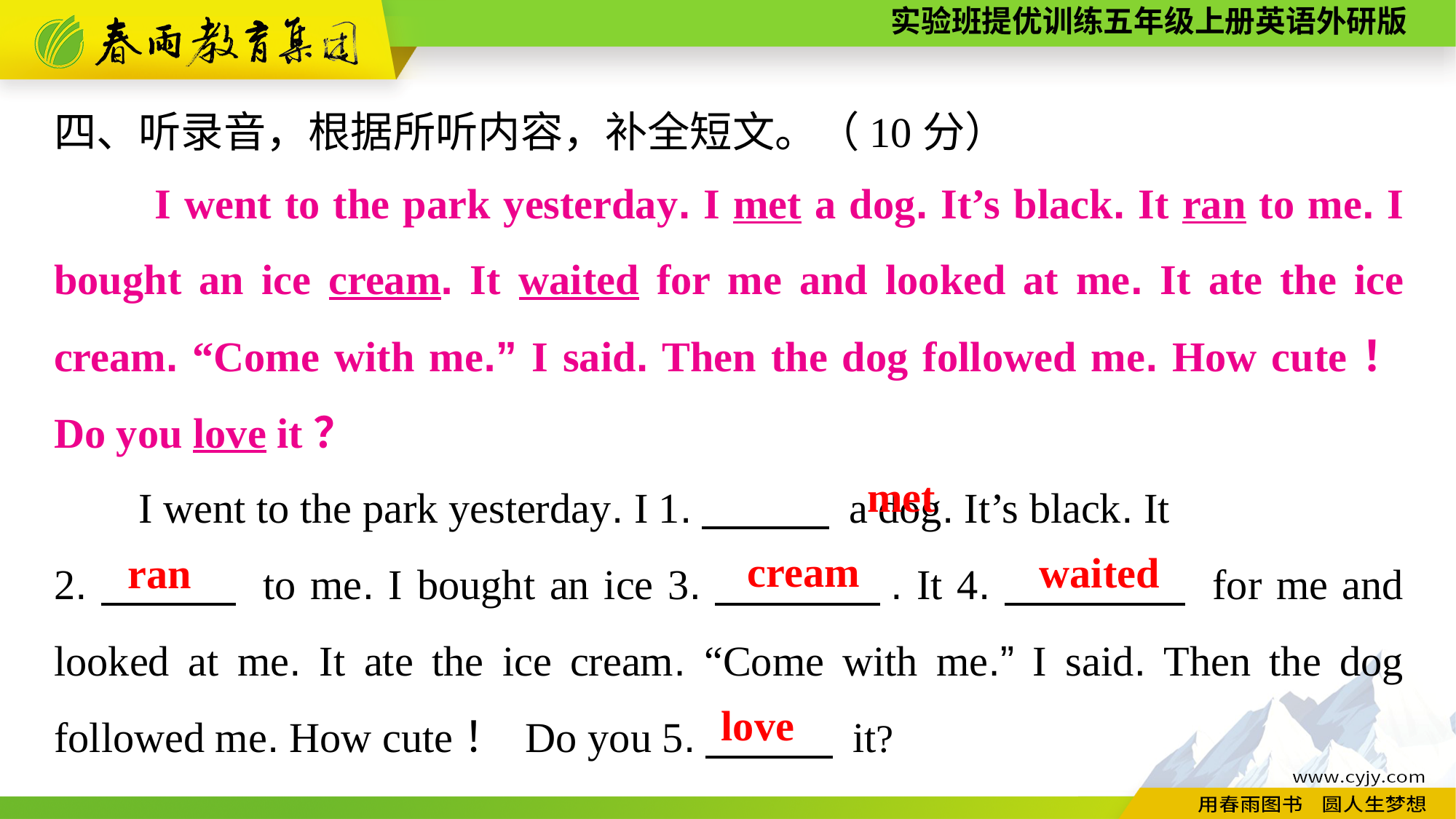

四、听录音，根据所听内容，补全短文。（10分）
　　I went to the park yesterday. I met a dog. It’s black. It ran to me. I bought an ice cream. It waited for me and looked at me. It ate the ice cream. “Come with me.” I said. Then the dog followed me. How cute！ Do you love it？
I went to the park yesterday. I 1.　　　 a dog. It’s black. It
2.　　　 to me. I bought an ice 3.　　  　. It 4.　　　　 for me and looked at me. It ate the ice cream. “Come with me.” I said. Then the dog followed me. How cute！ Do you 5.　　　 it?
met
cream
waited
ran
love